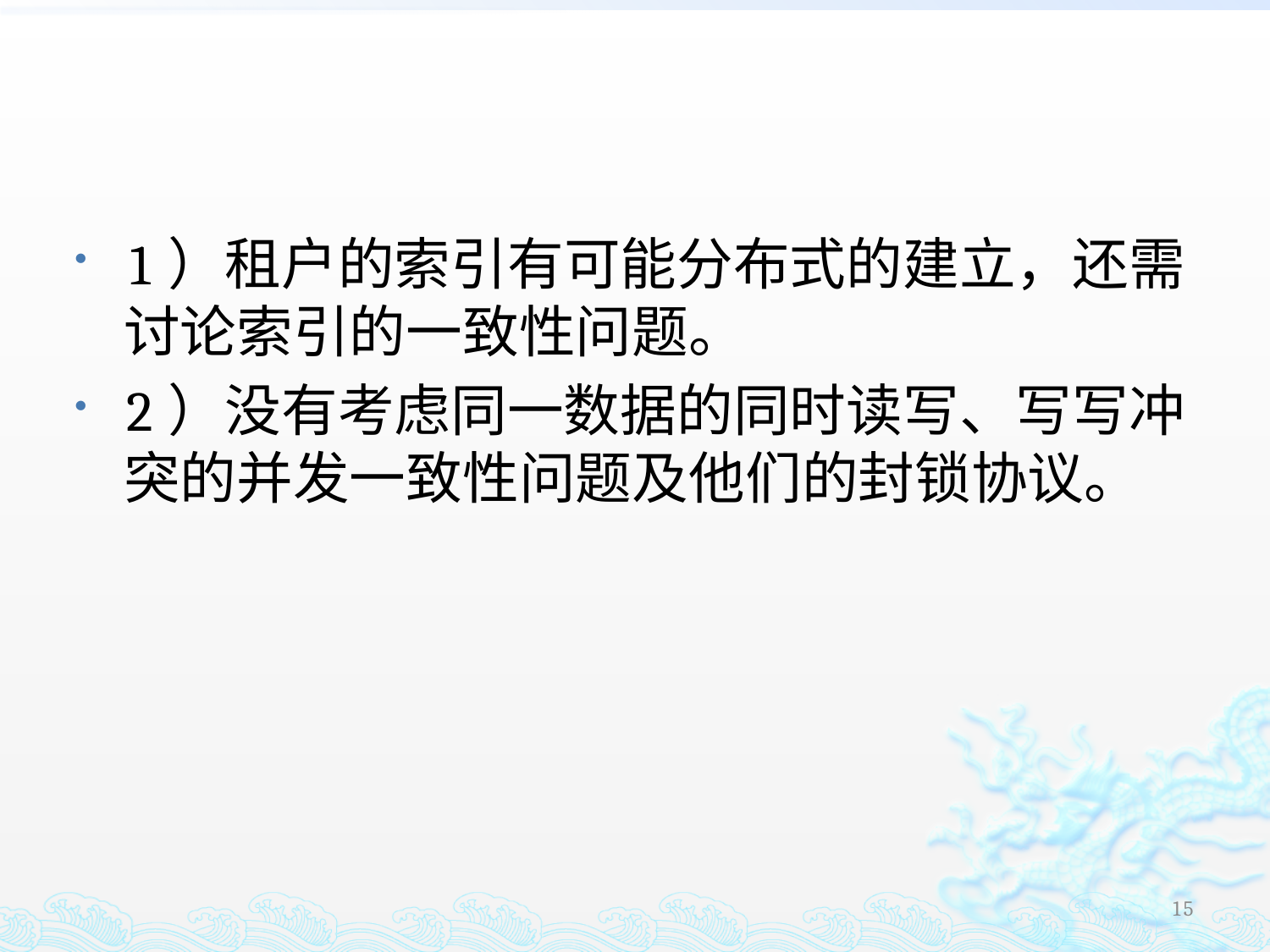

#
1）租户的索引有可能分布式的建立，还需讨论索引的一致性问题。
2）没有考虑同一数据的同时读写、写写冲突的并发一致性问题及他们的封锁协议。
15